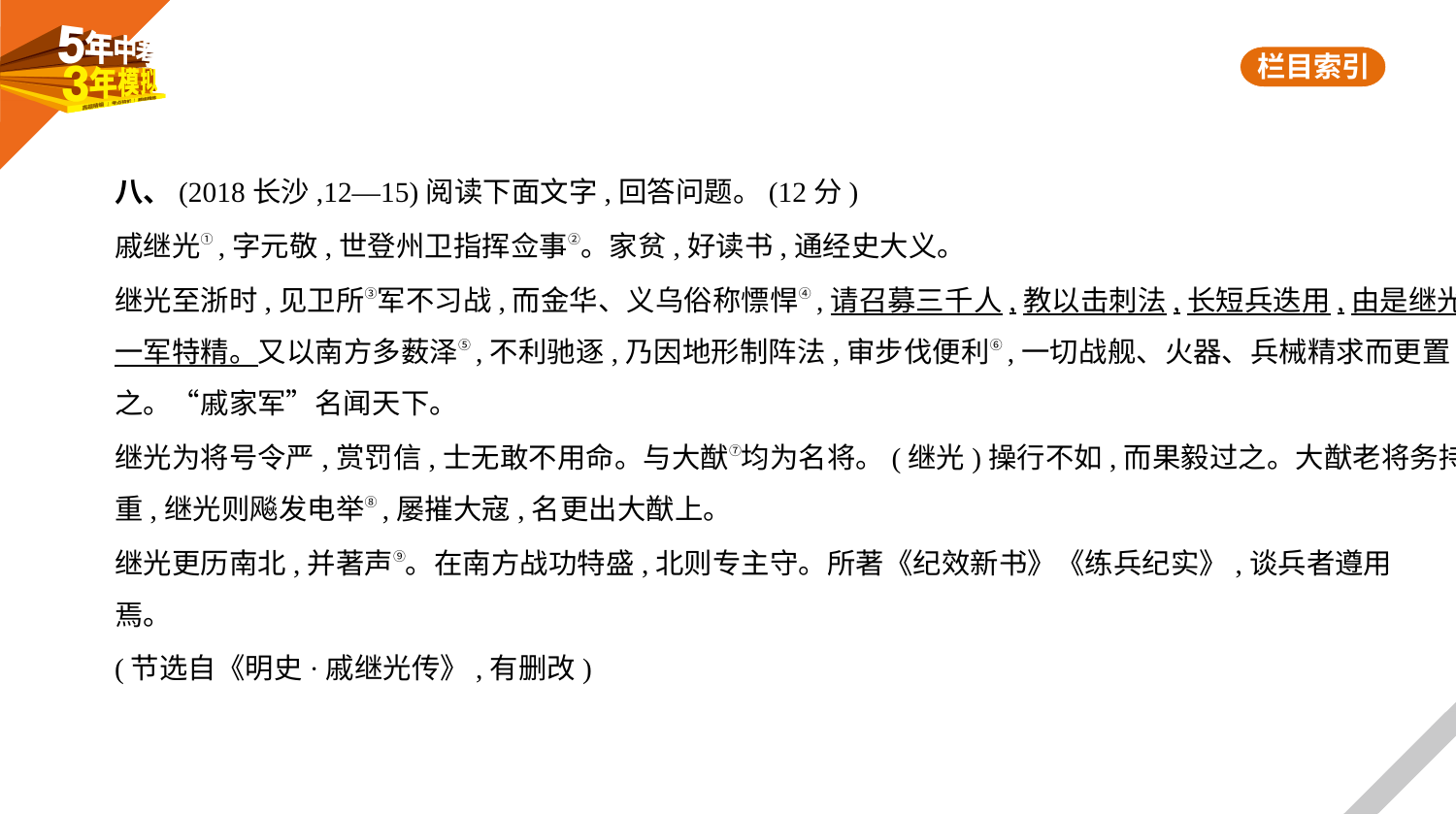

八、(2018长沙,12—15)阅读下面文字,回答问题。(12分)
戚继光①,字元敬,世登州卫指挥佥事②。家贫,好读书,通经史大义。
继光至浙时,见卫所③军不习战,而金华、义乌俗称慓悍④,请召募三千人,教以击刺法,长短兵迭用,由是继光
一军特精。又以南方多薮泽⑤,不利驰逐,乃因地形制阵法,审步伐便利⑥,一切战舰、火器、兵械精求而更置
之。“戚家军”名闻天下。
继光为将号令严,赏罚信,士无敢不用命。与大猷⑦均为名将。(继光)操行不如,而果毅过之。大猷老将务持
重,继光则飚发电举⑧,屡摧大寇,名更出大猷上。
继光更历南北,并著声⑨。在南方战功特盛,北则专主守。所著《纪效新书》《练兵纪实》,谈兵者遵用
焉。
(节选自《明史·戚继光传》,有删改)